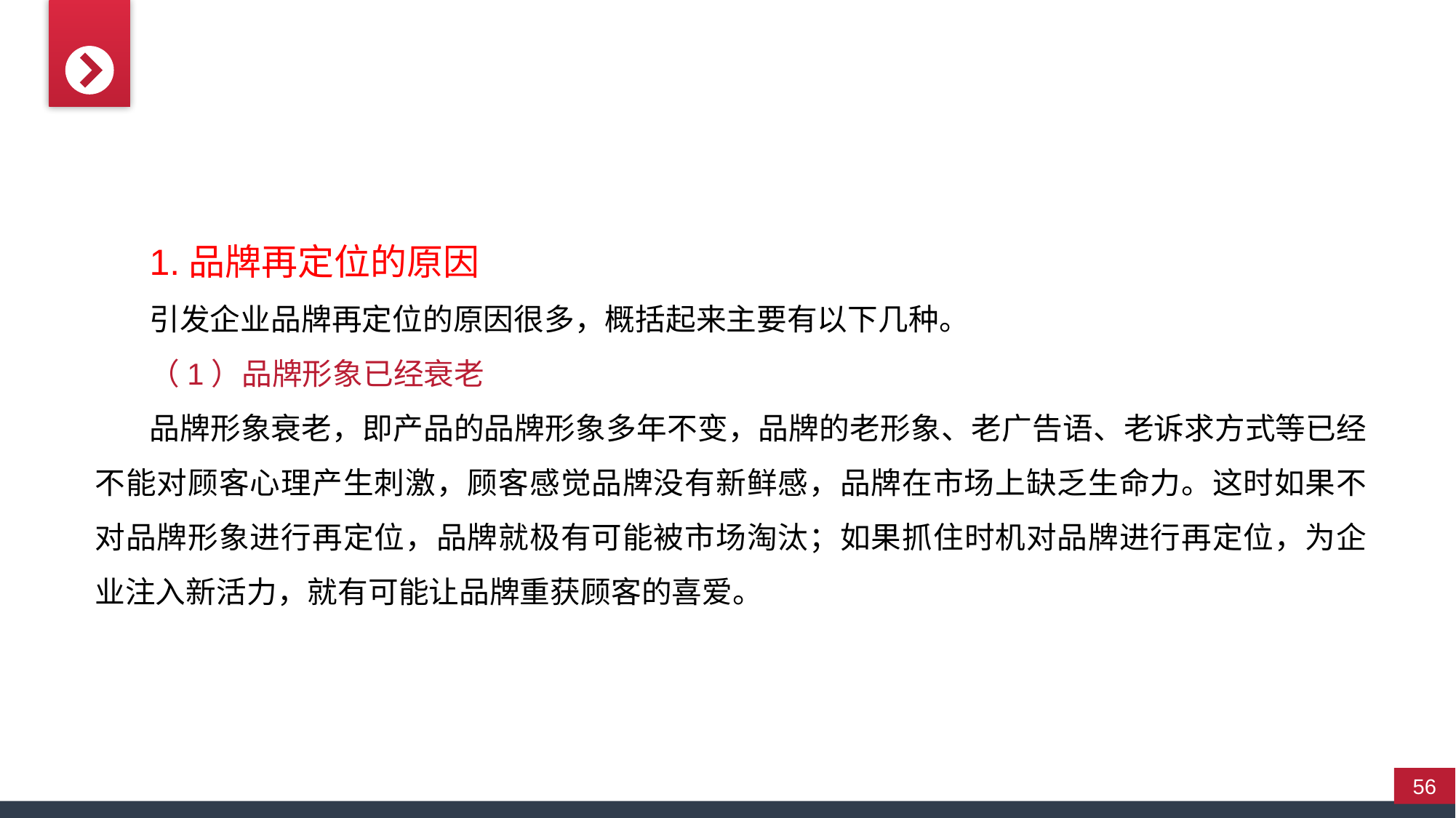

1.品牌再定位的原因
引发企业品牌再定位的原因很多，概括起来主要有以下几种。
（1）品牌形象已经衰老
品牌形象衰老，即产品的品牌形象多年不变，品牌的老形象、老广告语、老诉求方式等已经不能对顾客心理产生刺激，顾客感觉品牌没有新鲜感，品牌在市场上缺乏生命力。这时如果不对品牌形象进行再定位，品牌就极有可能被市场淘汰；如果抓住时机对品牌进行再定位，为企业注入新活力，就有可能让品牌重获顾客的喜爱。